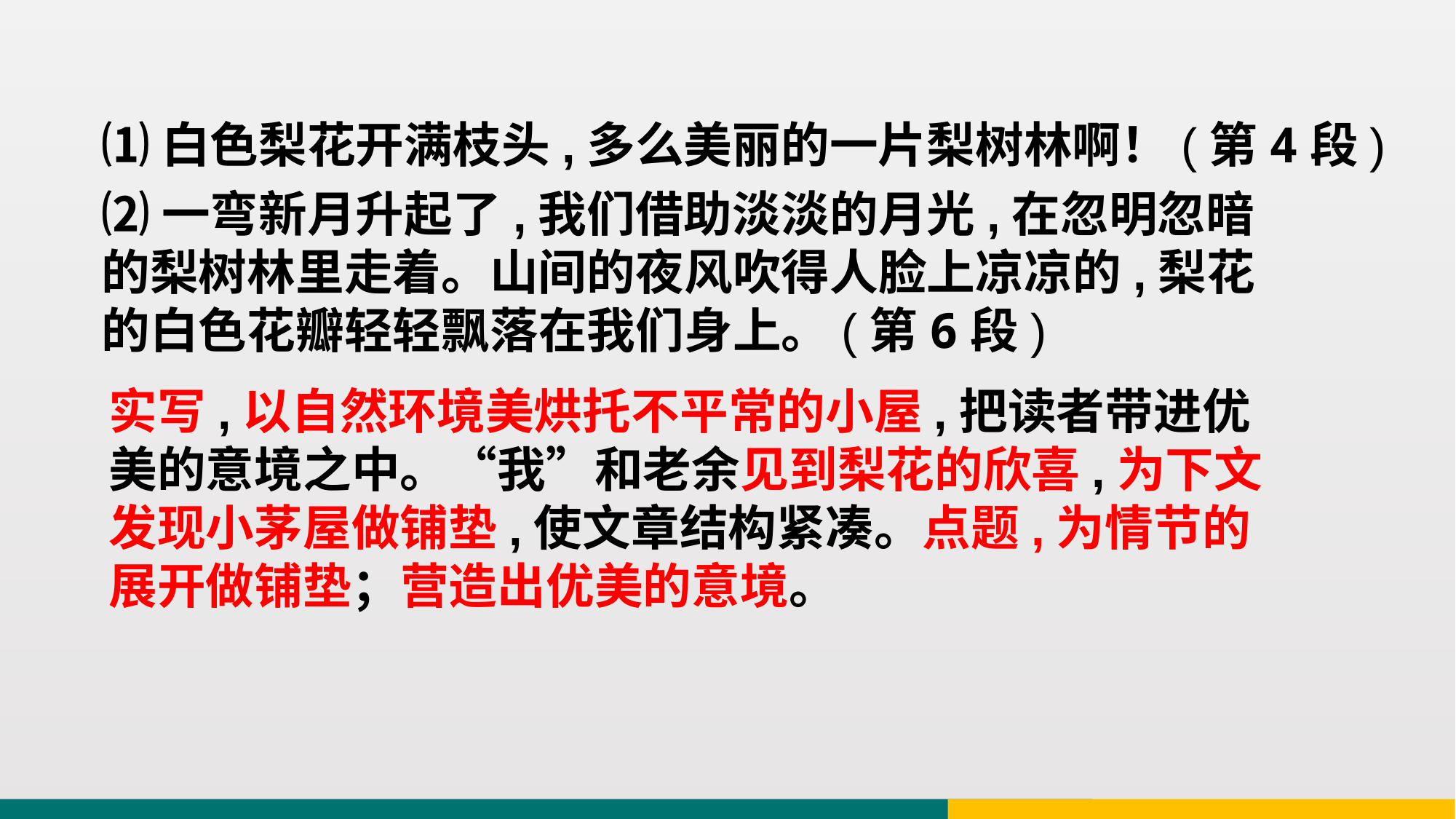

⑴白色梨花开满枝头,多么美丽的一片梨树林啊！(第4段)
⑵一弯新月升起了,我们借助淡淡的月光,在忽明忽暗的梨树林里走着。山间的夜风吹得人脸上凉凉的,梨花的白色花瓣轻轻飘落在我们身上。(第6段)
实写,以自然环境美烘托不平常的小屋,把读者带进优美的意境之中。“我”和老余见到梨花的欣喜,为下文发现小茅屋做铺垫,使文章结构紧凑。点题,为情节的展开做铺垫；营造出优美的意境。